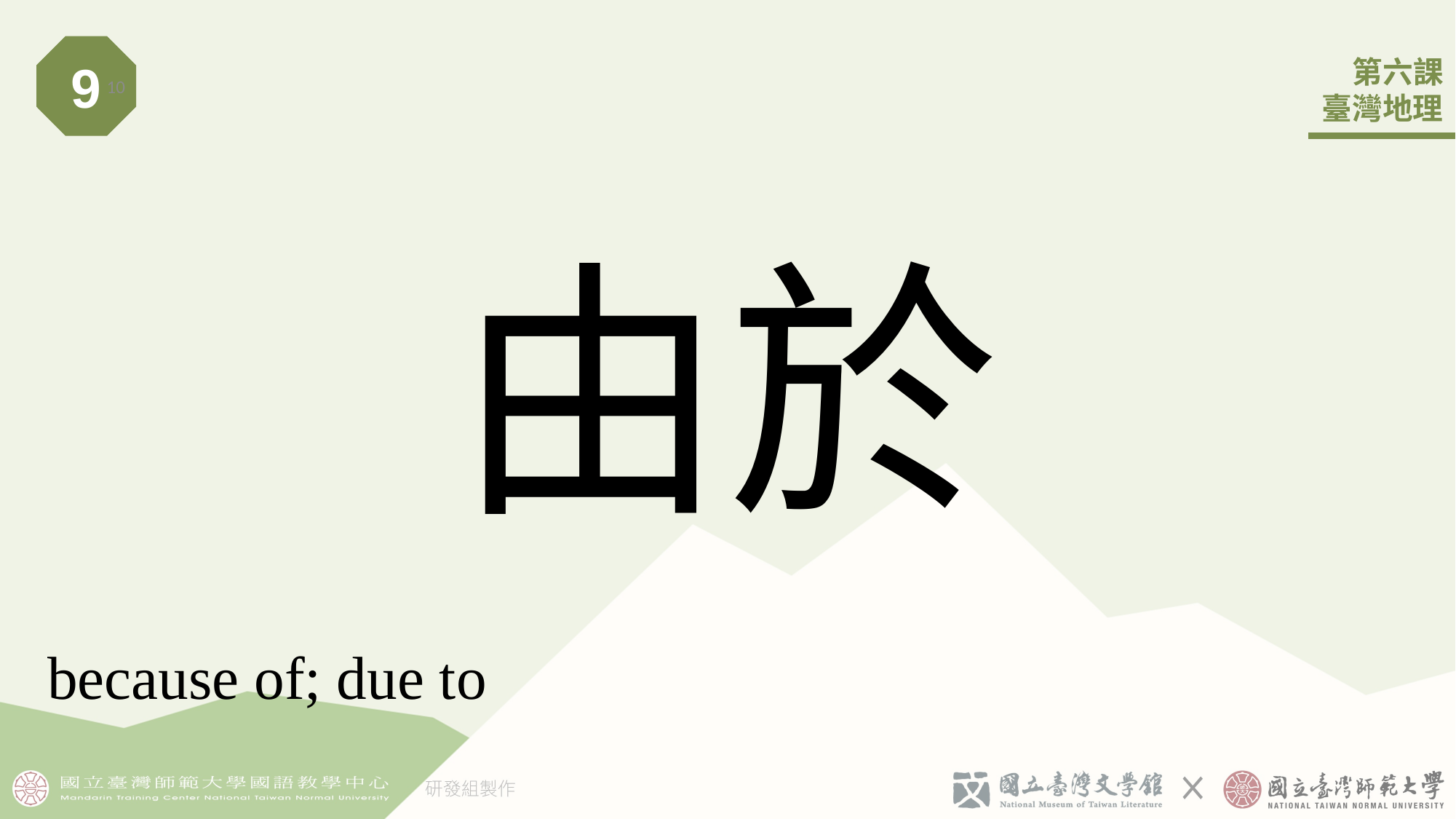

9
10
# 由於
because of; due to